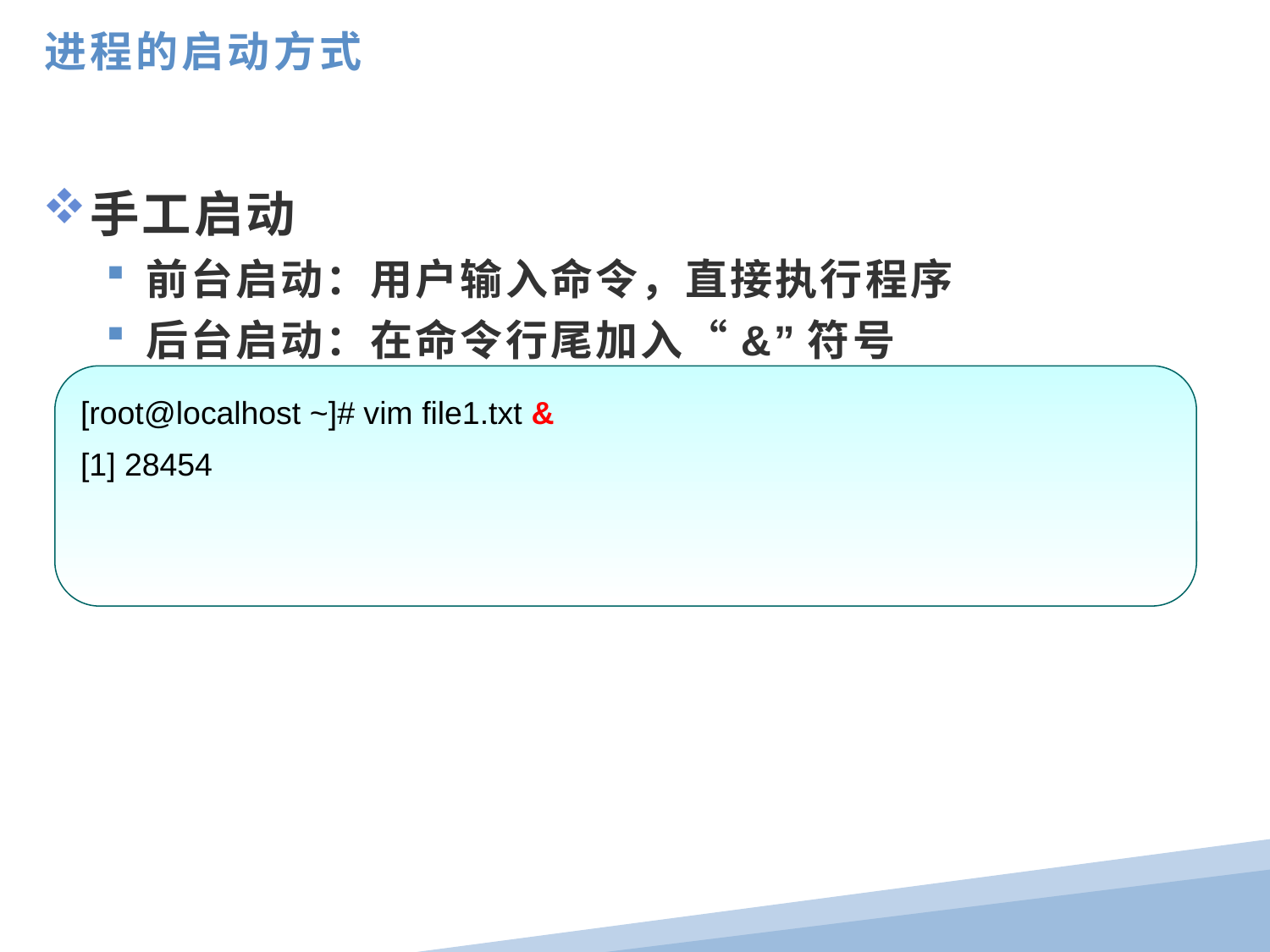

进程的启动方式
手工启动
前台启动：用户输入命令，直接执行程序
后台启动：在命令行尾加入“&”符号

[root@localhost ~]# vim file1.txt &
[1] 28454